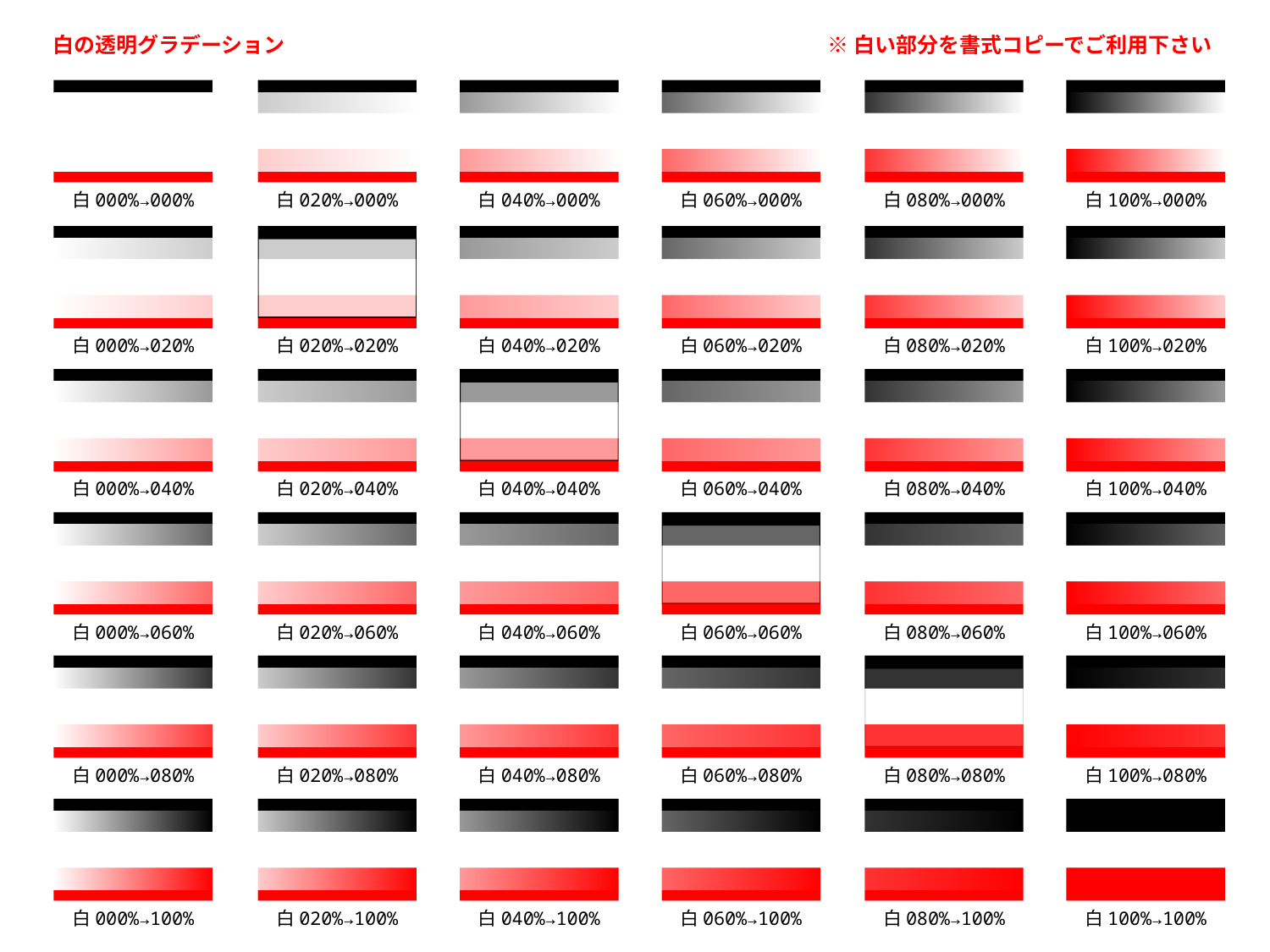

白の透明グラデーション
※白い部分を書式コピーでご利用下さい

白000%→000%
白020%→000%
白040%→000%
白060%→000%
白080%→000%
白100%→000%

白000%→020%
白020%→020%
白040%→020%
白060%→020%
白100%→020%
白080%→020%

白000%→040%
白020%→040%
白040%→040%
白060%→040%
白080%→040%
白100%→040%

白000%→060%
白020%→060%
白040%→060%
白060%→060%
白080%→060%
白100%→060%

白000%→080%
白020%→080%
白040%→080%
白060%→080%
白080%→080%
白100%→080%

白000%→100%
白020%→100%
白040%→100%
白060%→100%
白080%→100%
白100%→100%